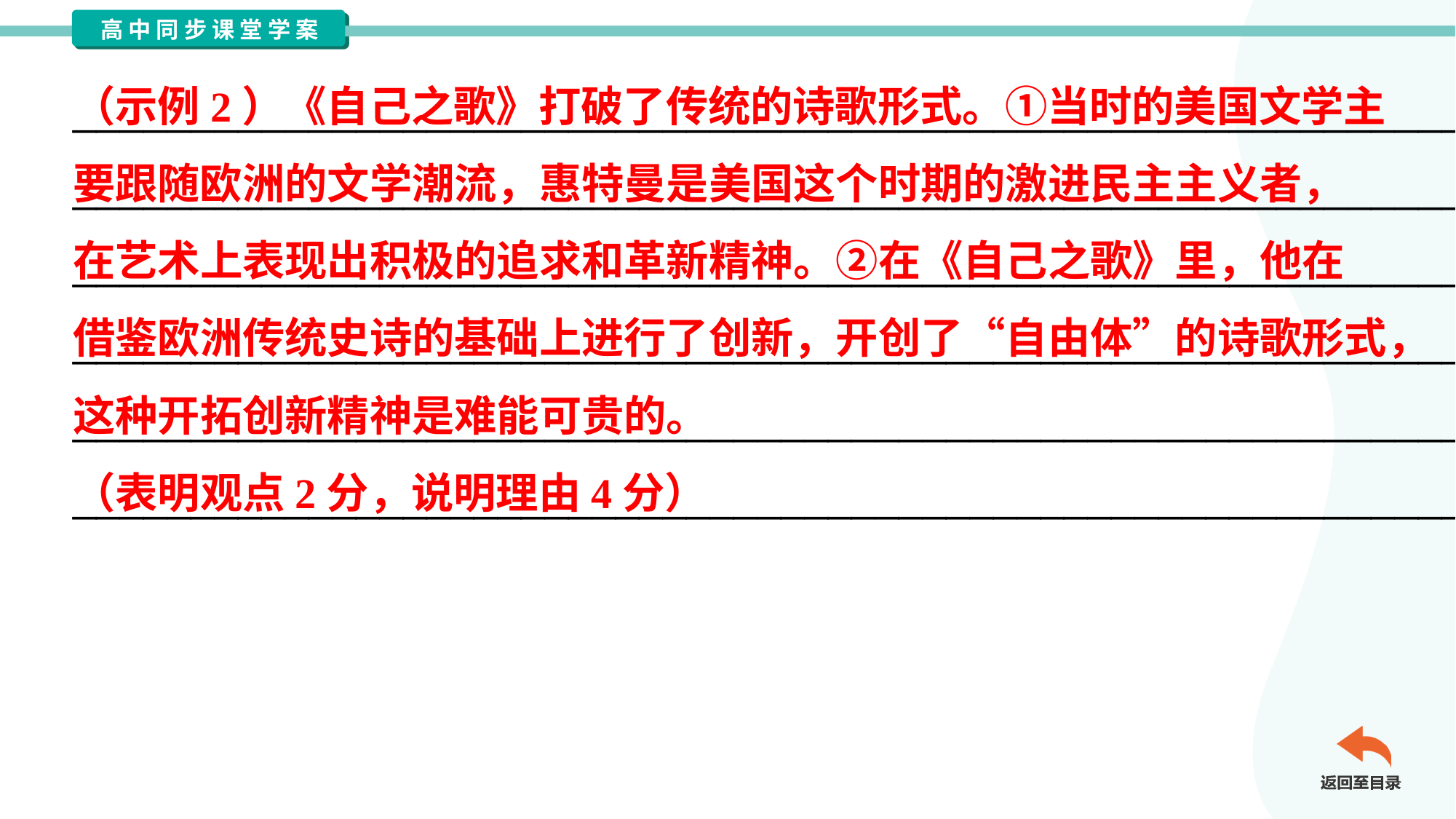

（示例2）《自己之歌》打破了传统的诗歌形式。①当时的美国文学主
要跟随欧洲的文学潮流，惠特曼是美国这个时期的激进民主主义者，
在艺术上表现出积极的追求和革新精神。②在《自己之歌》里，他在
借鉴欧洲传统史诗的基础上进行了创新，开创了“自由体”的诗歌形式，
这种开拓创新精神是难能可贵的。
（表明观点2分，说明理由4分）
_____________________________________________________________
_____________________________________________________________
_____________________________________________________________
_____________________________________________________________
_____________________________________________________________
_____________________________________________________________